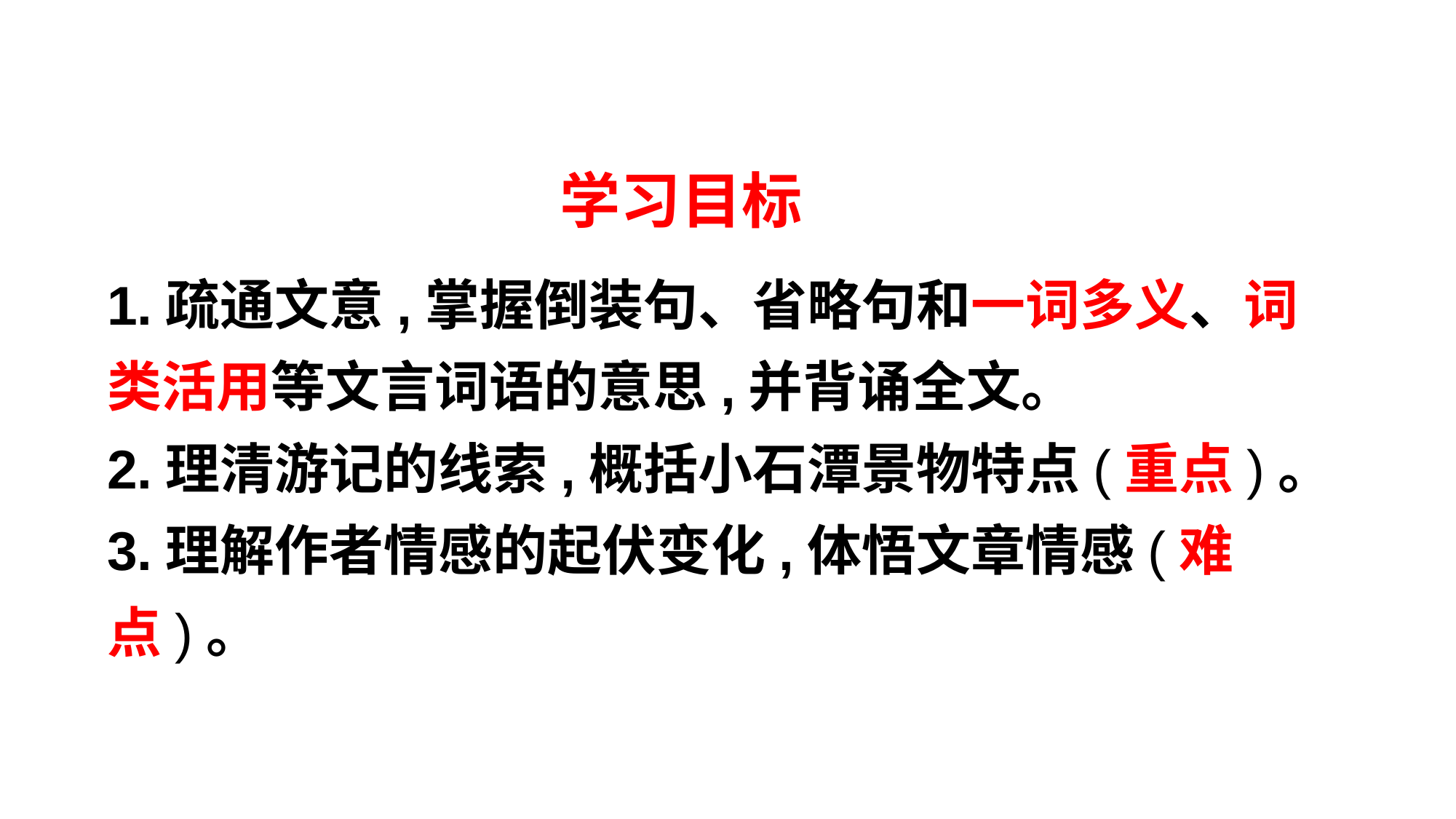

学习目标
1.疏通文意,掌握倒装句、省略句和一词多义、词类活用等文言词语的意思,并背诵全文。
2.理清游记的线索,概括小石潭景物特点(重点)。
3.理解作者情感的起伏变化,体悟文章情感(难点)。